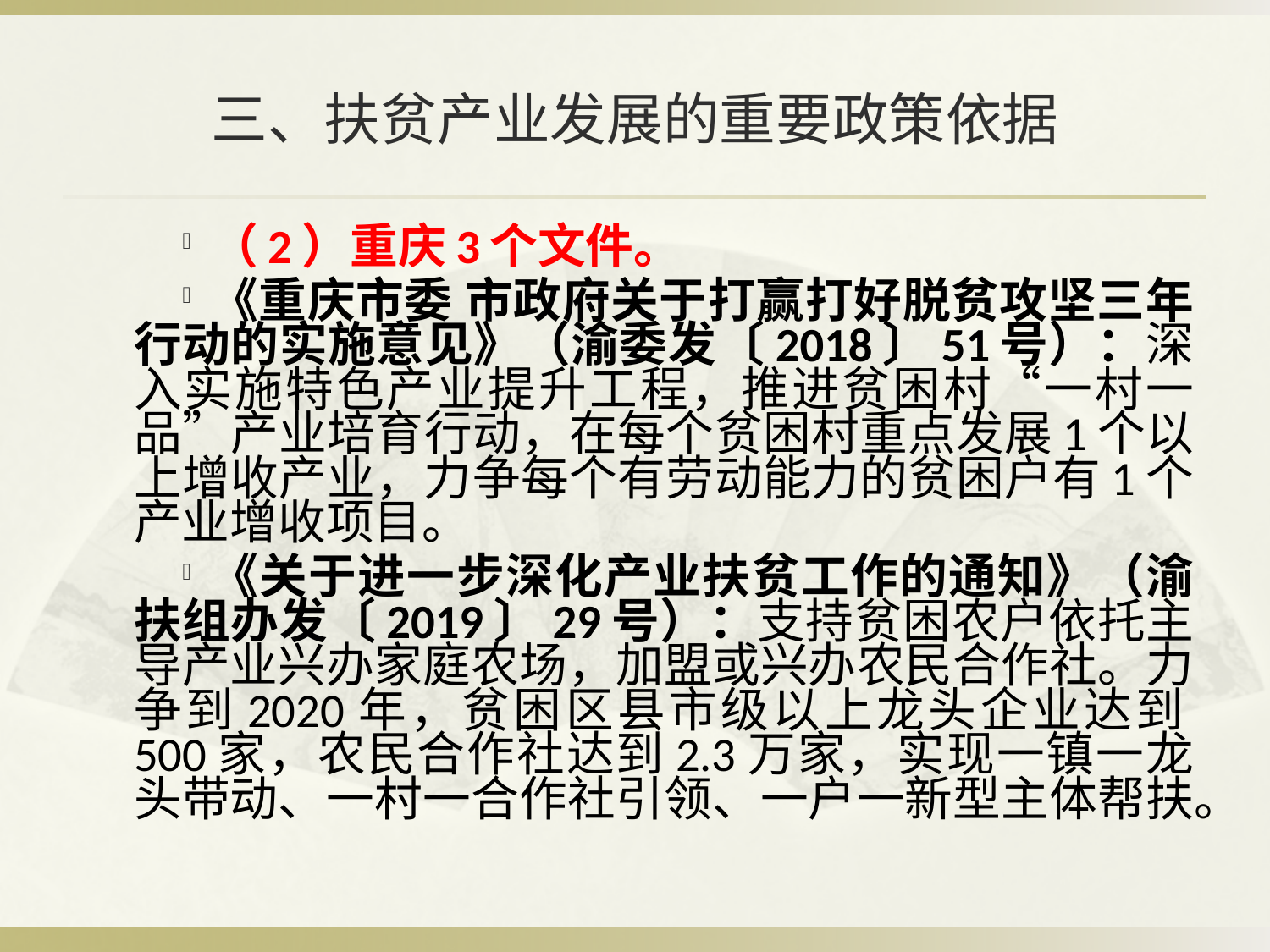

# 三、扶贫产业发展的重要政策依据
（2）重庆3个文件。
《重庆市委 市政府关于打赢打好脱贫攻坚三年行动的实施意见》（渝委发〔2018〕51号）：深入实施特色产业提升工程，推进贫困村“一村一品”产业培育行动，在每个贫困村重点发展1个以上增收产业，力争每个有劳动能力的贫困户有1个产业增收项目。
《关于进一步深化产业扶贫工作的通知》（渝扶组办发〔2019〕29号）：支持贫困农户依托主导产业兴办家庭农场，加盟或兴办农民合作社。力争到2020年，贫困区县市级以上龙头企业达到500家，农民合作社达到2.3万家，实现一镇一龙头带动、一村一合作社引领、一户一新型主体帮扶。